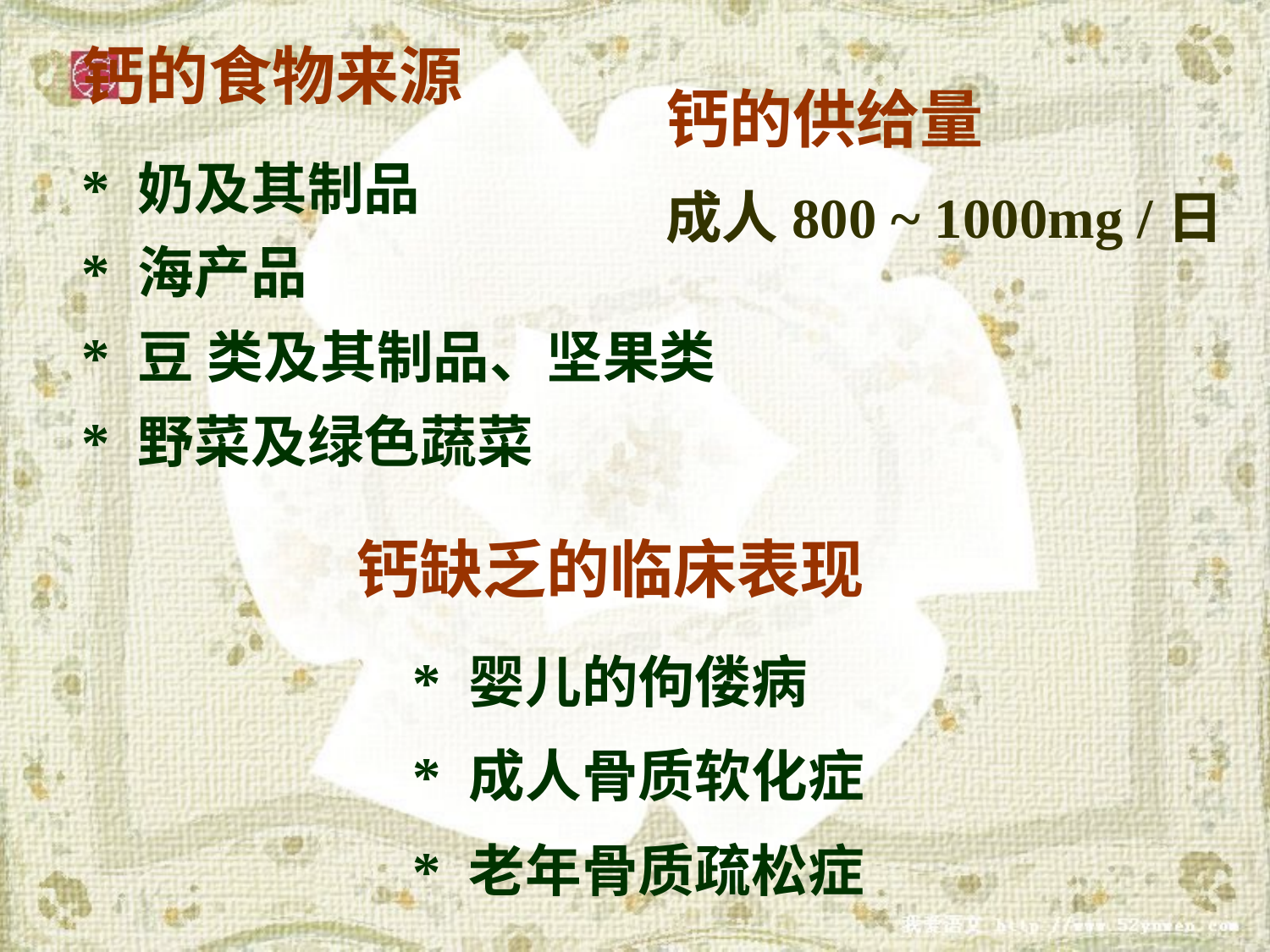

钙的供给量
成人800 ~ 1000mg /日
钙的食物来源

* 奶及其制品
* 海产品
* 豆 类及其制品、坚果类
* 野菜及绿色蔬菜
钙缺乏的临床表现

    * 婴儿的佝偻病
    * 成人骨质软化症
    * 老年骨质疏松症